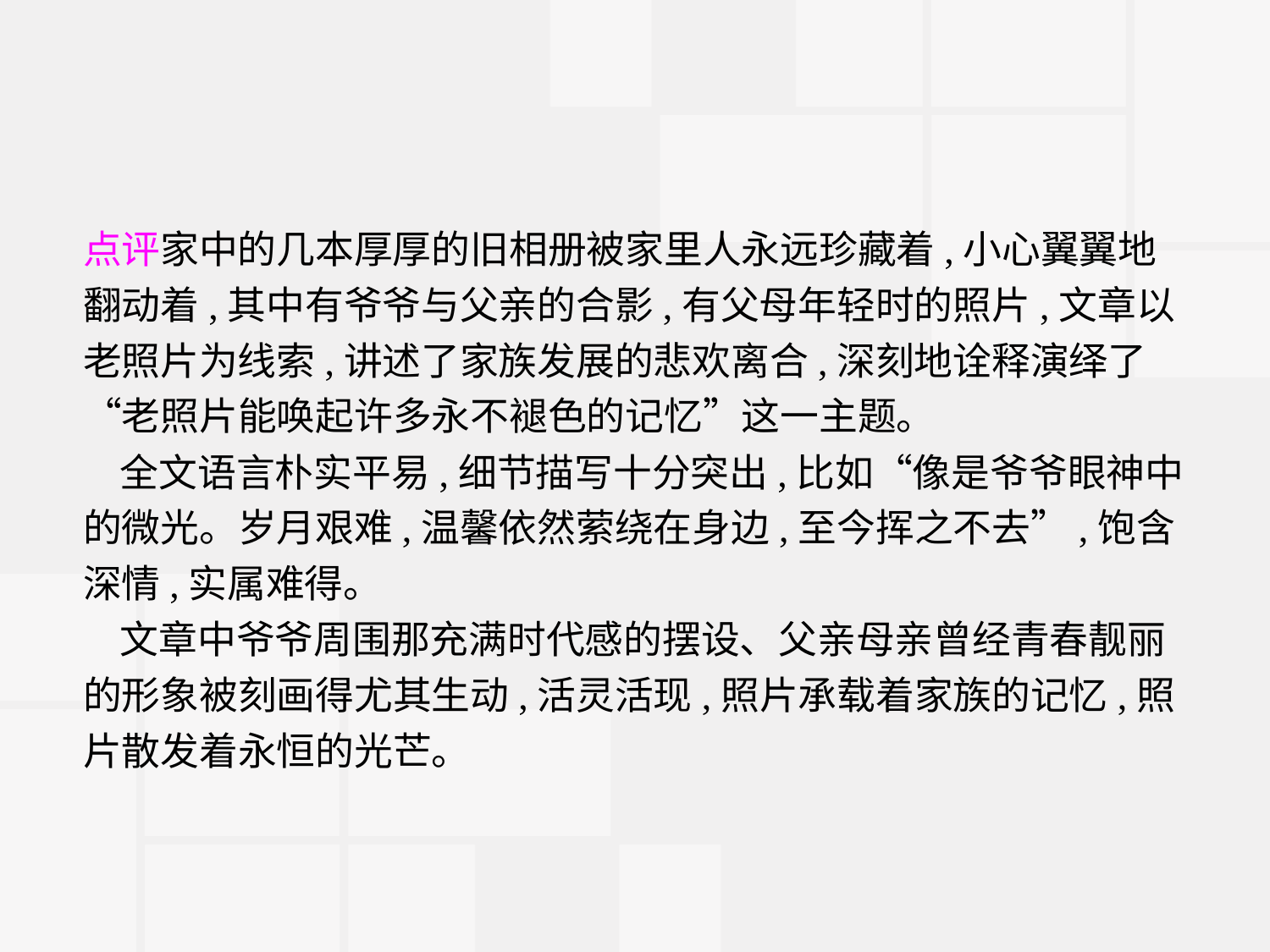

点评家中的几本厚厚的旧相册被家里人永远珍藏着,小心翼翼地翻动着,其中有爷爷与父亲的合影,有父母年轻时的照片,文章以老照片为线索,讲述了家族发展的悲欢离合,深刻地诠释演绎了“老照片能唤起许多永不褪色的记忆”这一主题。
全文语言朴实平易,细节描写十分突出,比如“像是爷爷眼神中的微光。岁月艰难,温馨依然萦绕在身边,至今挥之不去”,饱含深情,实属难得。
文章中爷爷周围那充满时代感的摆设、父亲母亲曾经青春靓丽的形象被刻画得尤其生动,活灵活现,照片承载着家族的记忆,照片散发着永恒的光芒。